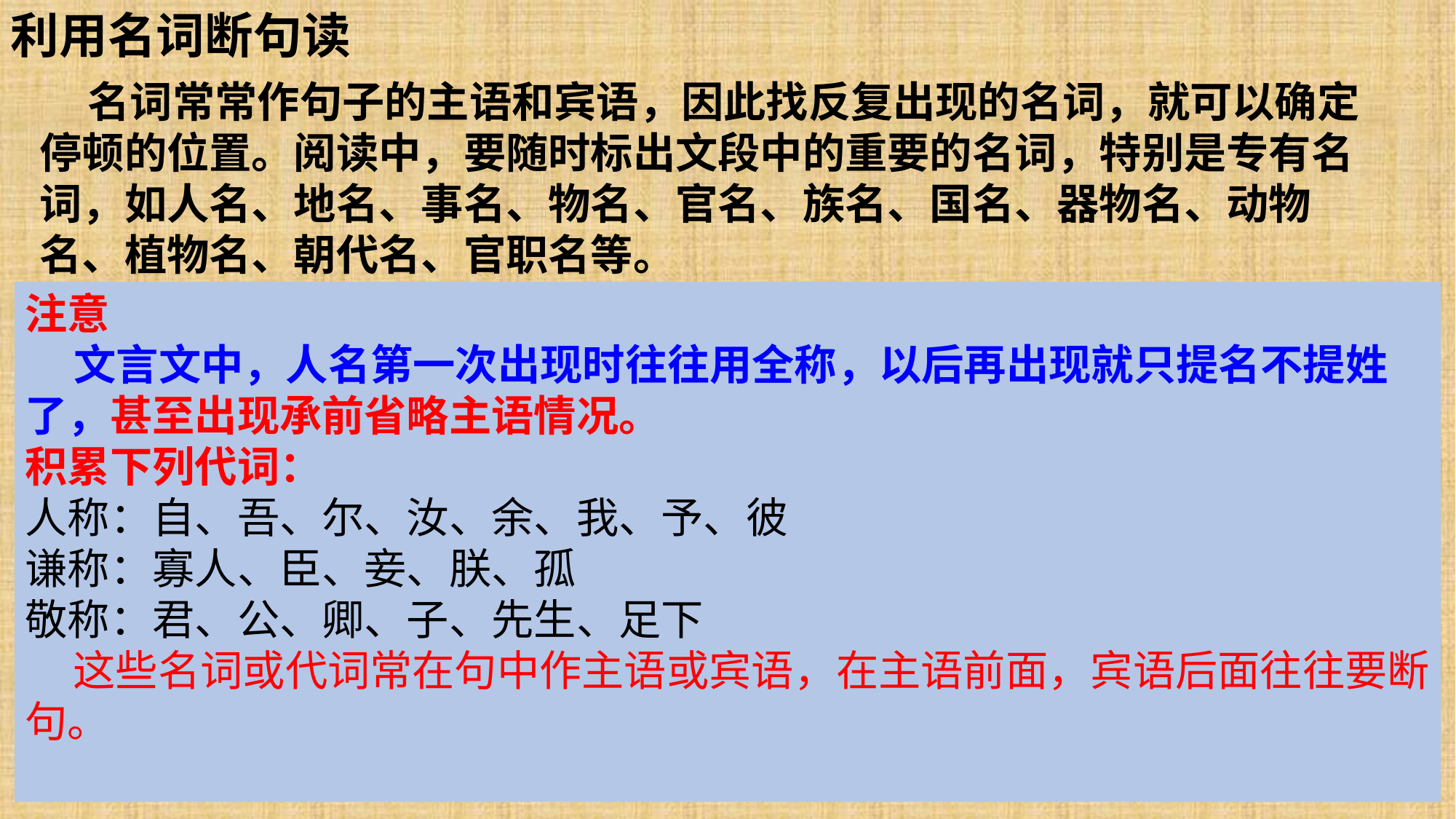

利用名词断句读
    名词常常作句子的主语和宾语，因此找反复出现的名词，就可以确定停顿的位置。阅读中，要随时标出文段中的重要的名词，特别是专有名词，如人名、地名、事名、物名、官名、族名、国名、器物名、动物名、植物名、朝代名、官职名等。

注意
    文言文中，人名第一次出现时往往用全称，以后再出现就只提名不提姓了，甚至出现承前省略主语情况。
积累下列代词：
人称：自、吾、尔、汝、余、我、予、彼
谦称：寡人、臣、妾、朕、孤
敬称：君、公、卿、子、先生、足下
    这些名词或代词常在句中作主语或宾语，在主语前面，宾语后面往往要断句。